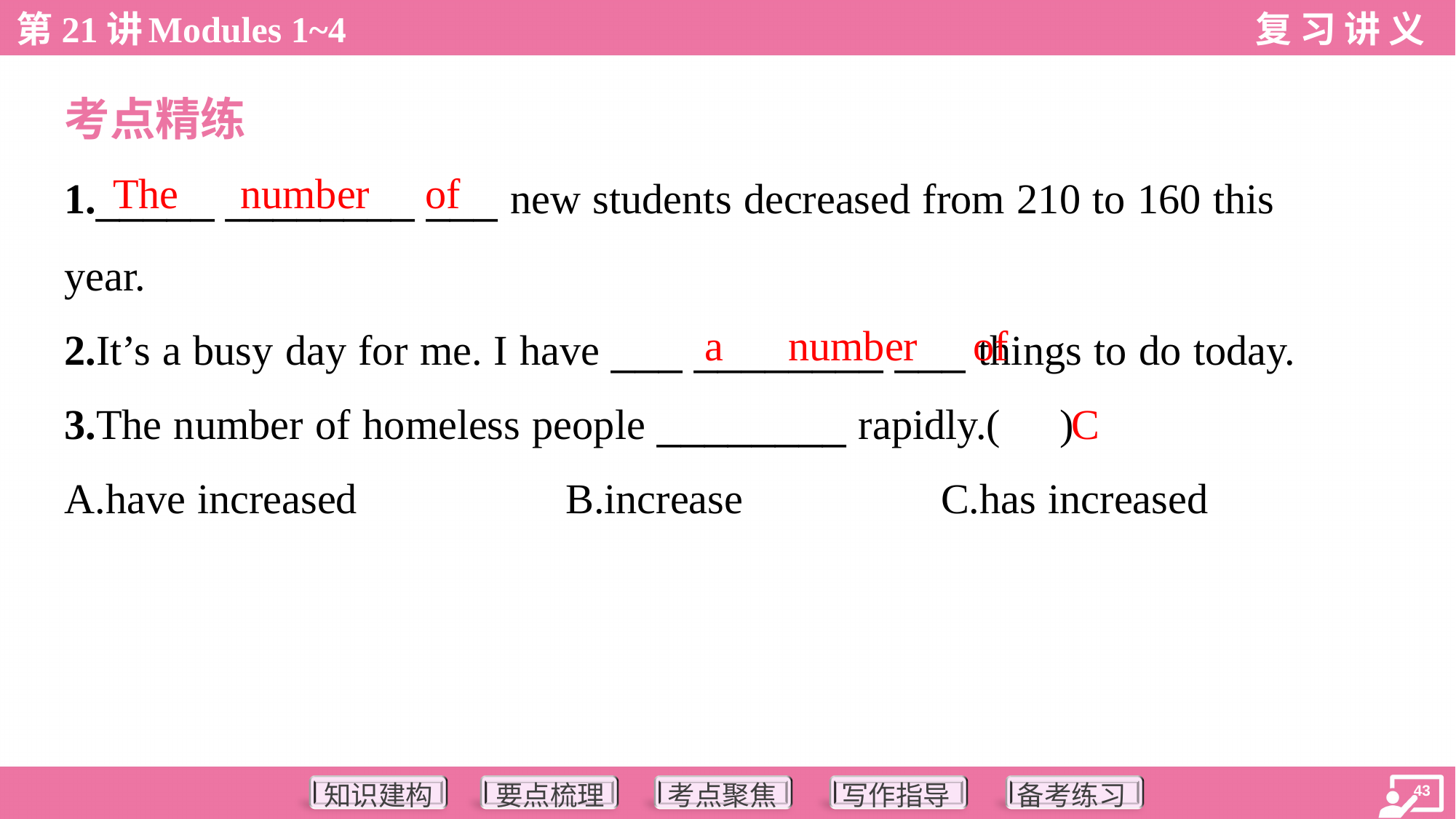

考点精练
The
number
of
1._____ ________ ___ new students decreased from 210 to 160 this
year.
2.It’s a busy day for me. I have ___ ________ ___ things to do today.
a
number
of
C
3.The number of homeless people ________ rapidly.(     )
A.have increased	B.increase	C.has increased